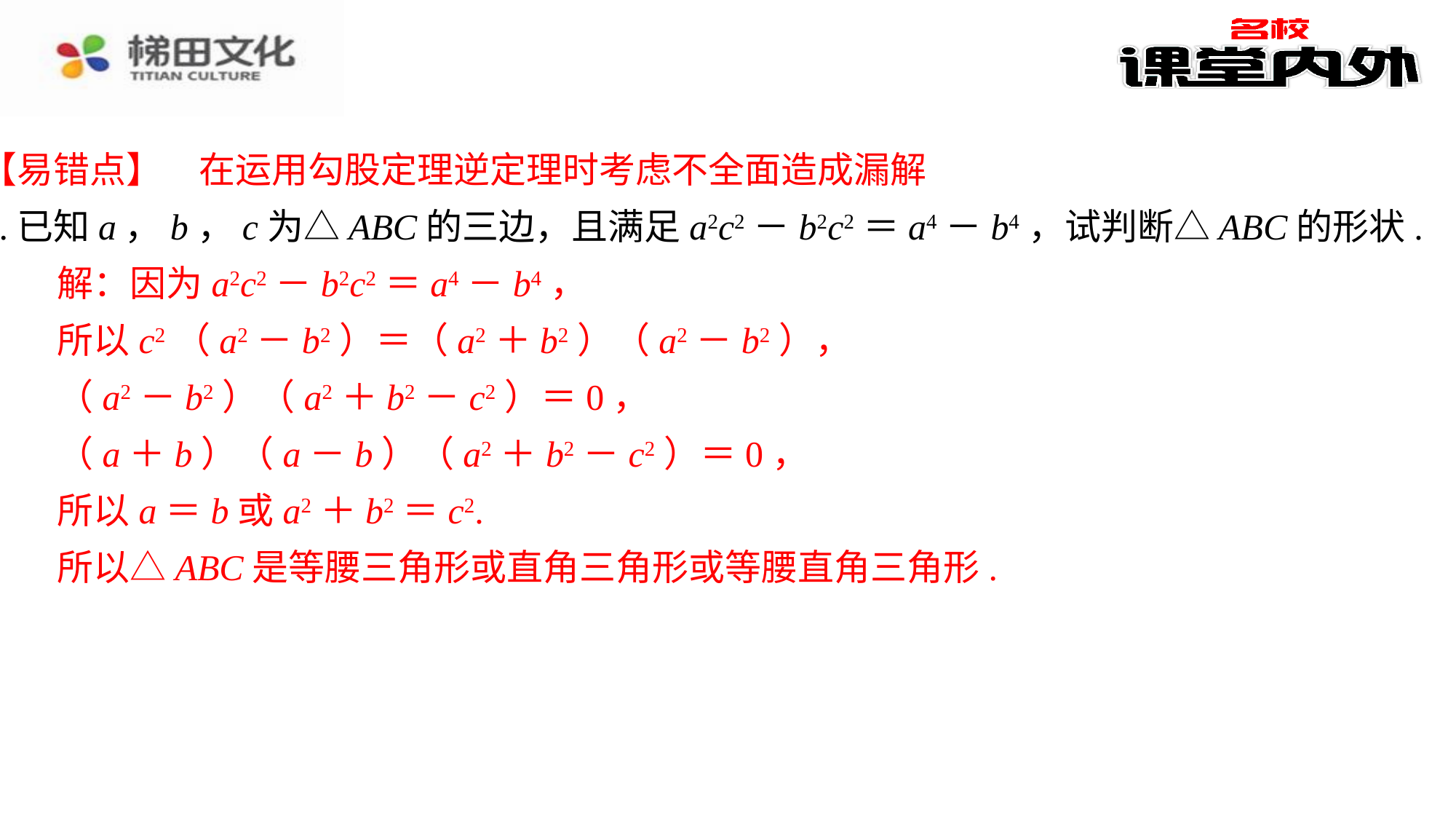

【易错点】　在运用勾股定理逆定理时考虑不全面造成漏解
9.已知a，b，c为△ABC的三边，且满足a2c2－b2c2＝a4－b4，试判断△ABC的形状.
解：因为a2c2－b2c2＝a4－b4，⁠
所以c2（a2－b2）＝（a2＋b2）（a2－b2），⁠
（a2－b2）（a2＋b2－c2）＝0，⁠
（a＋b）（a－b）（a2＋b2－c2）＝0，⁠
所以a＝b或a2＋b2＝c2.⁠
所以△ABC是等腰三角形或直角三角形或等腰直角三角形.⁠
解：因为a2c2－b2c2＝a4－b4，
所以c2（a2－b2）＝（a2＋b2）（a2－b2），
（a2－b2）（a2＋b2－c2）＝0，
（a＋b）（a－b）（a2＋b2－c2）＝0，
所以a＝b或a2＋b2＝c2.
所以△ABC是等腰三角形或直角三角形或等腰直角三角形.